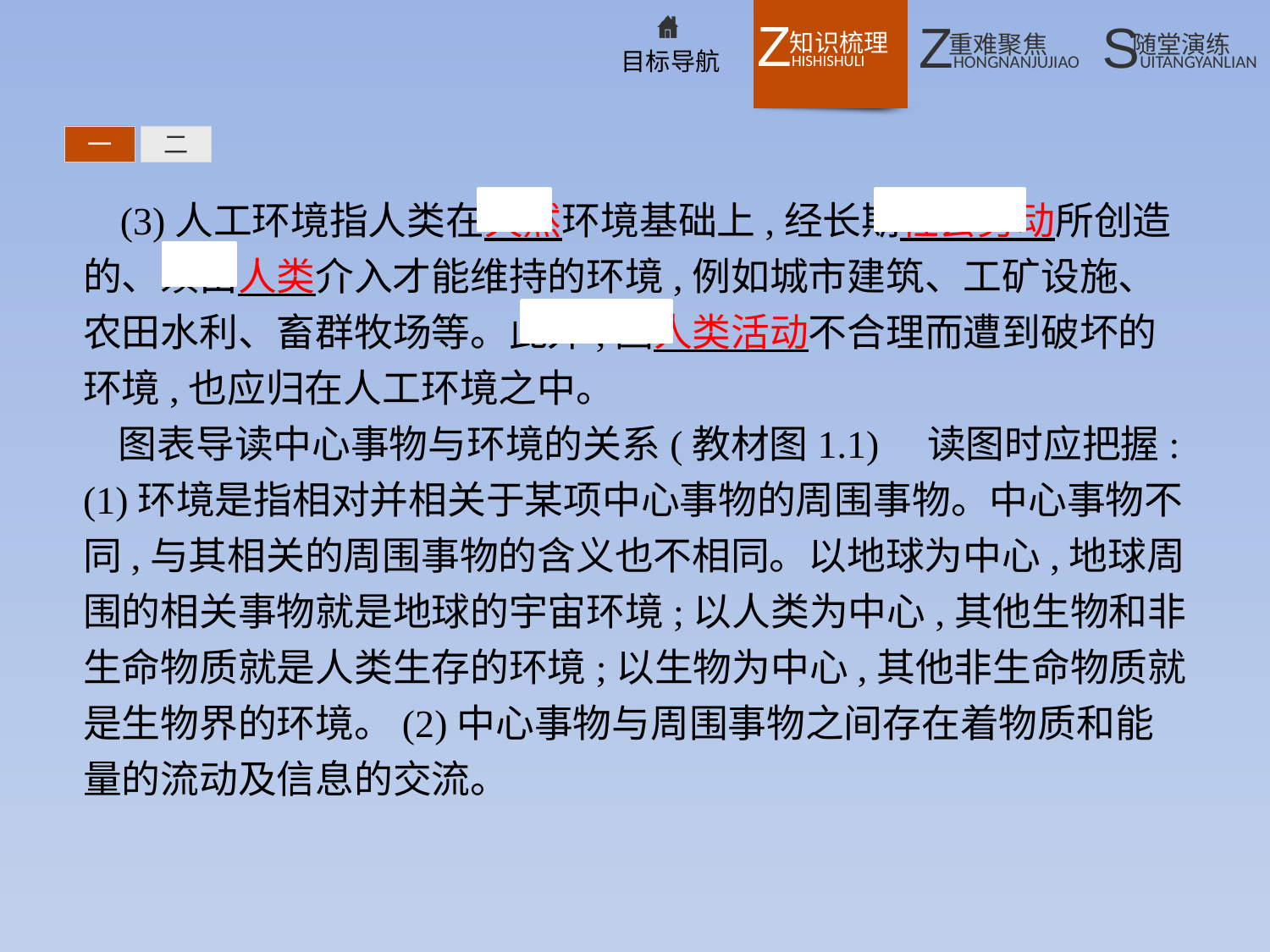

一
二
(3)人工环境指人类在天然环境基础上,经长期社会劳动所创造的、须由人类介入才能维持的环境,例如城市建筑、工矿设施、农田水利、畜群牧场等。此外,因人类活动不合理而遭到破坏的环境,也应归在人工环境之中。
图表导读中心事物与环境的关系(教材图1.1)　读图时应把握:(1)环境是指相对并相关于某项中心事物的周围事物。中心事物不同,与其相关的周围事物的含义也不相同。以地球为中心,地球周围的相关事物就是地球的宇宙环境;以人类为中心,其他生物和非生命物质就是人类生存的环境;以生物为中心,其他非生命物质就是生物界的环境。(2)中心事物与周围事物之间存在着物质和能量的流动及信息的交流。